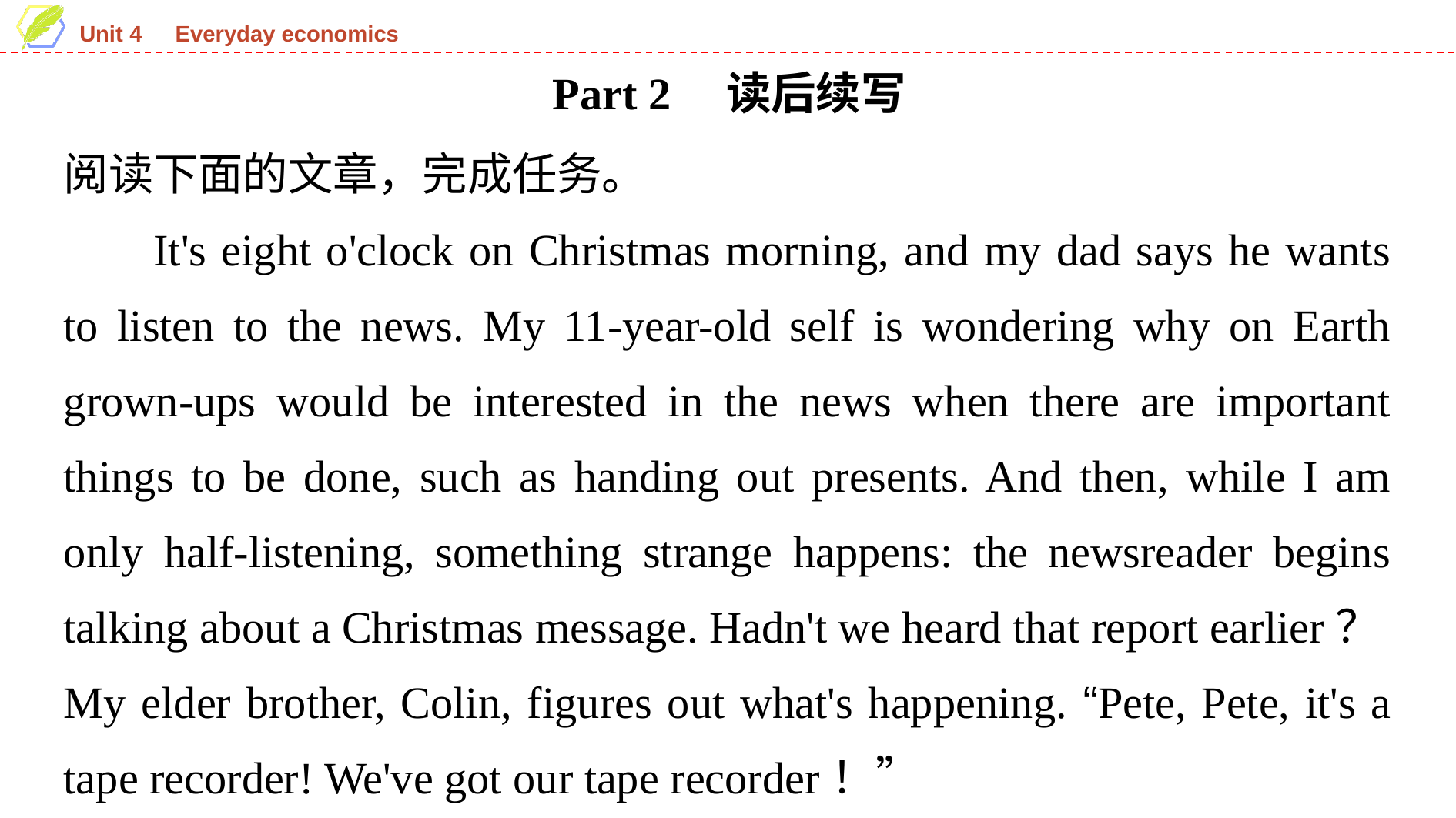

Part 2    读后续写
阅读下面的文章，完成任务。
It's eight o'clock on Christmas morning, and my dad says he wants to listen to the news. My 11-year-old self is wondering why on Earth grown-ups would be interested in the news when there are important things to be done, such as handing out presents. And then, while I am only half-listening, something strange happens: the newsreader begins talking about a Christmas message. Hadn't we heard that report earlier？My elder brother, Colin, figures out what's happening. “Pete, Pete, it's a tape recorder! We've got our tape recorder！”